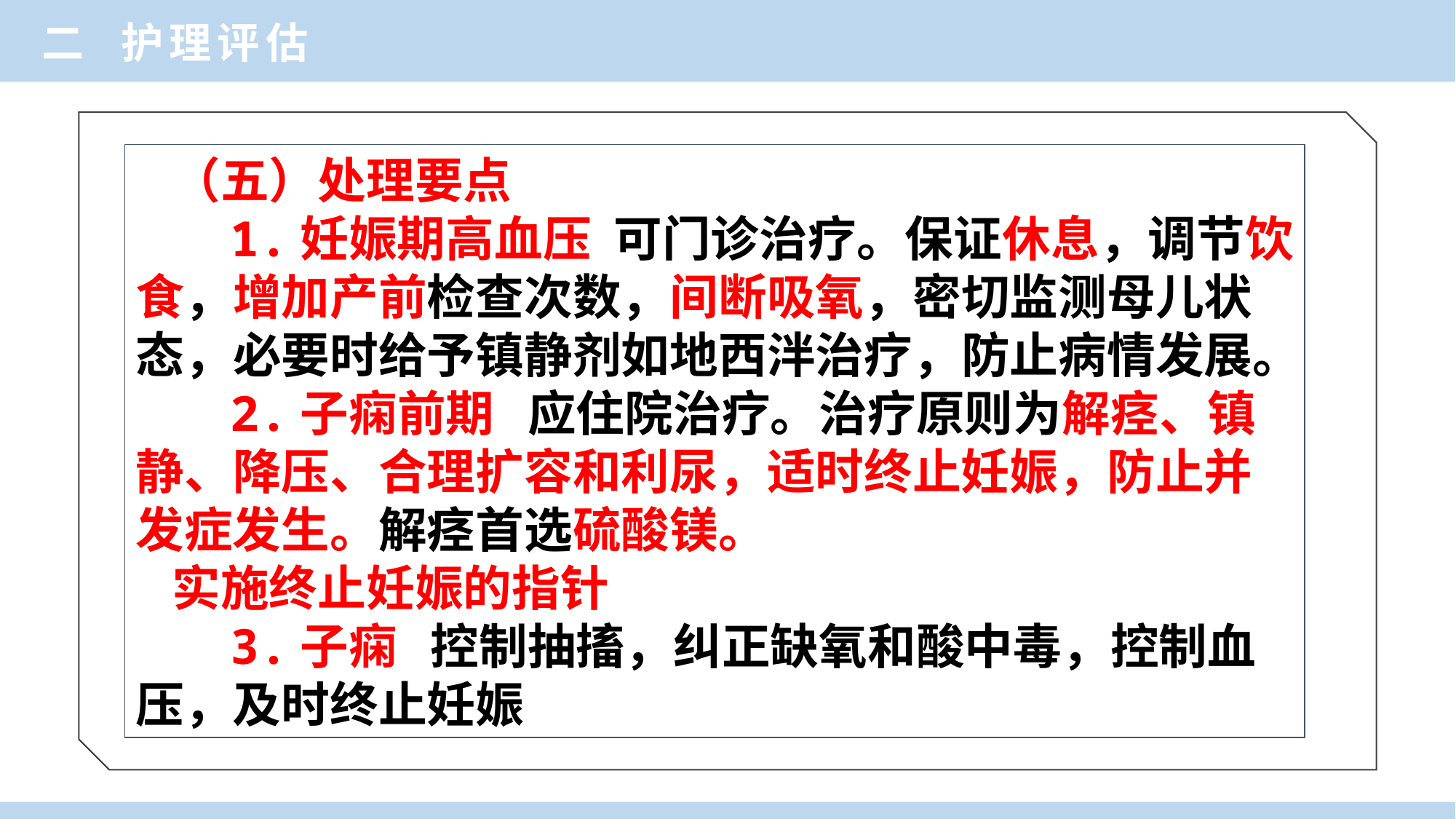

二  护理评估

（五）处理要点
  1.妊娠期高血压  可门诊治疗。保证休息，调节饮食，增加产前检查次数，间断吸氧，密切监测母儿状态，必要时给予镇静剂如地西泮治疗，防止病情发展。
  2.子痫前期   应住院治疗。治疗原则为解痉、镇静、降压、合理扩容和利尿，适时终止妊娠，防止并发症发生。解痉首选硫酸镁。
实施终止妊娠的指针
  3.子痫   控制抽搐，纠正缺氧和酸中毒，控制血压，及时终止妊娠